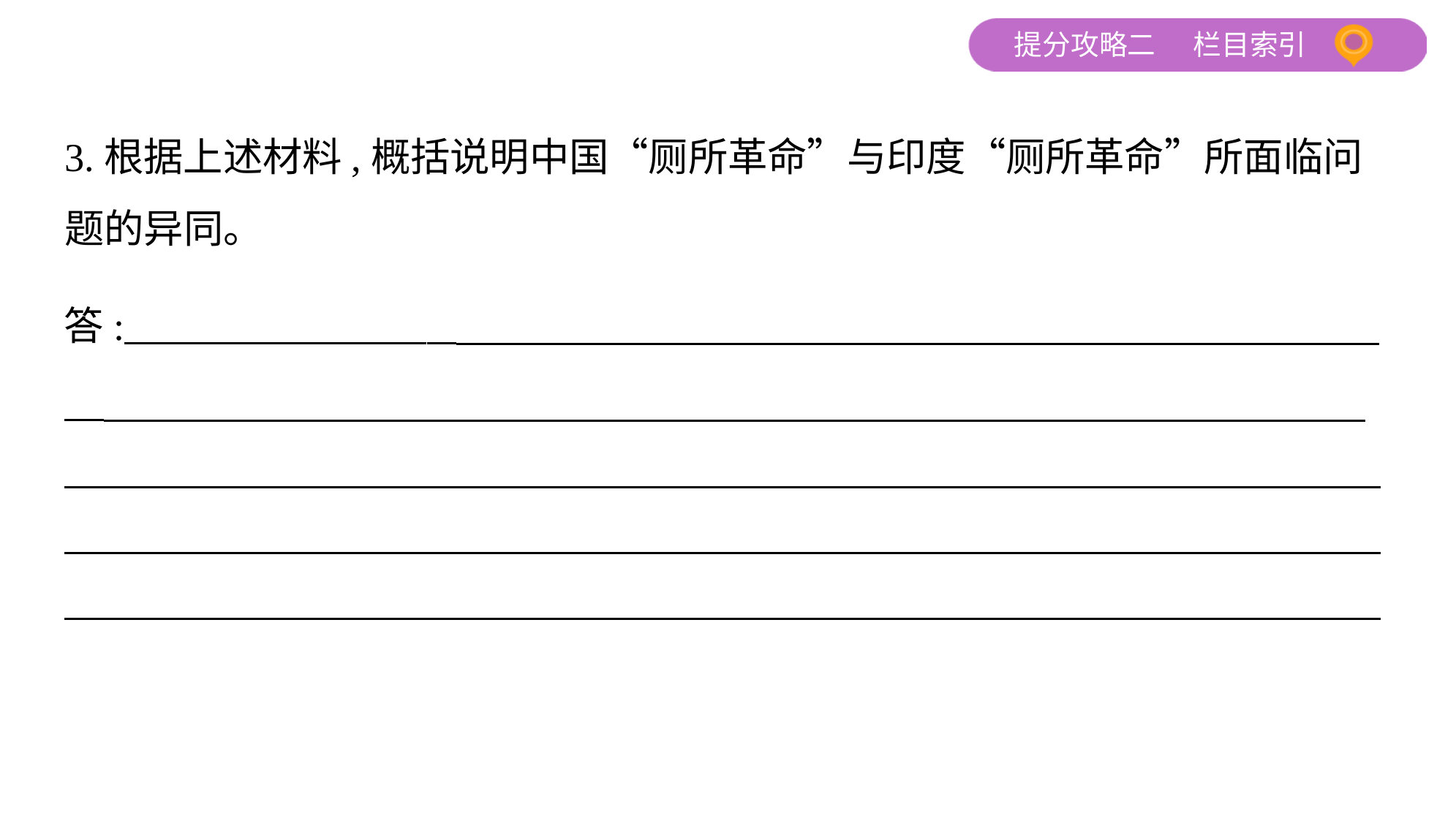

3.根据上述材料,概括说明中国“厕所革命”与印度“厕所革命”所面临问
题的异同。
答: